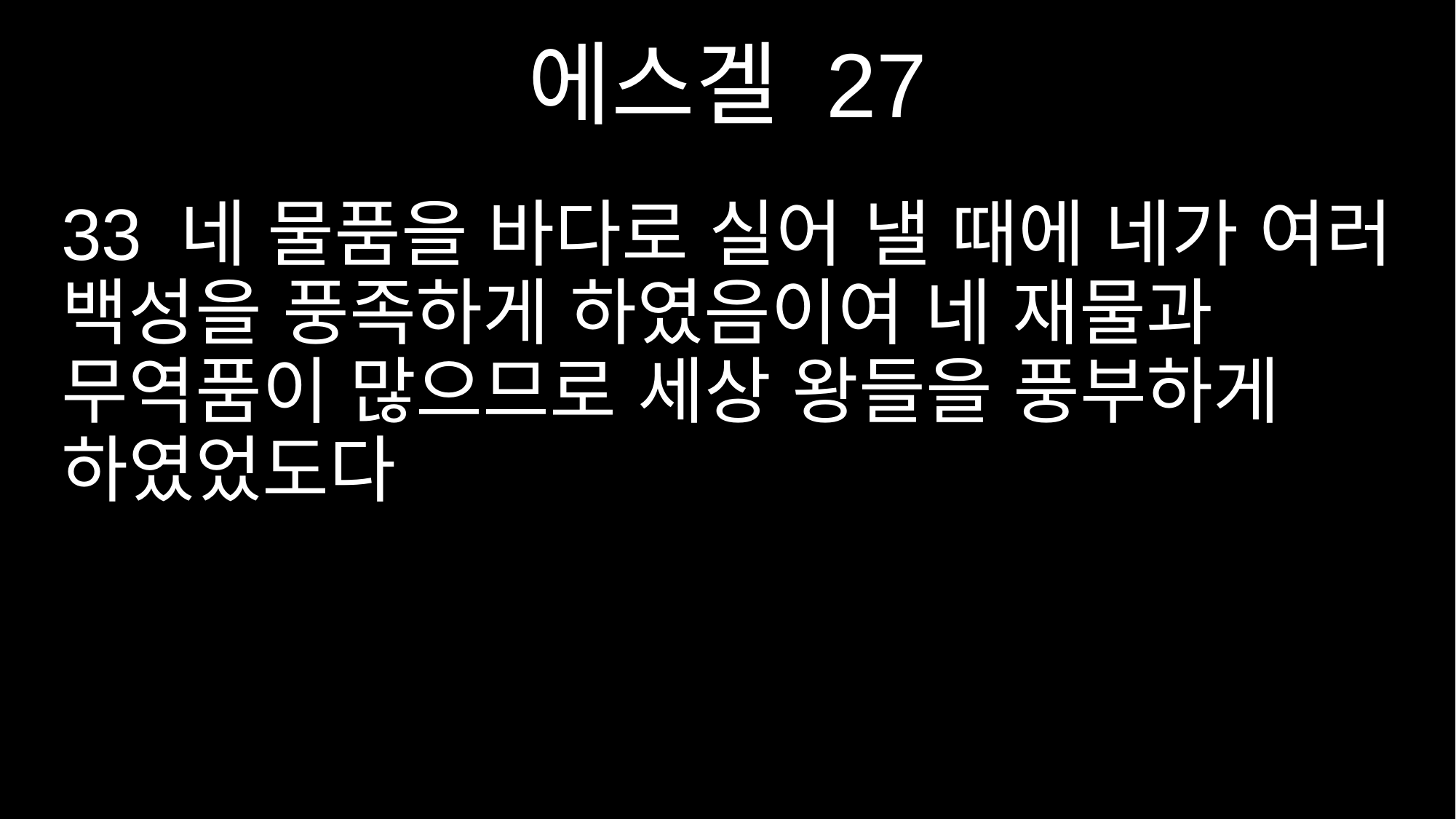

에스겔 27
33 네 물품을 바다로 실어 낼 때에 네가 여러 백성을 풍족하게 하였음이여 네 재물과 무역품이 많으므로 세상 왕들을 풍부하게 하였었도다